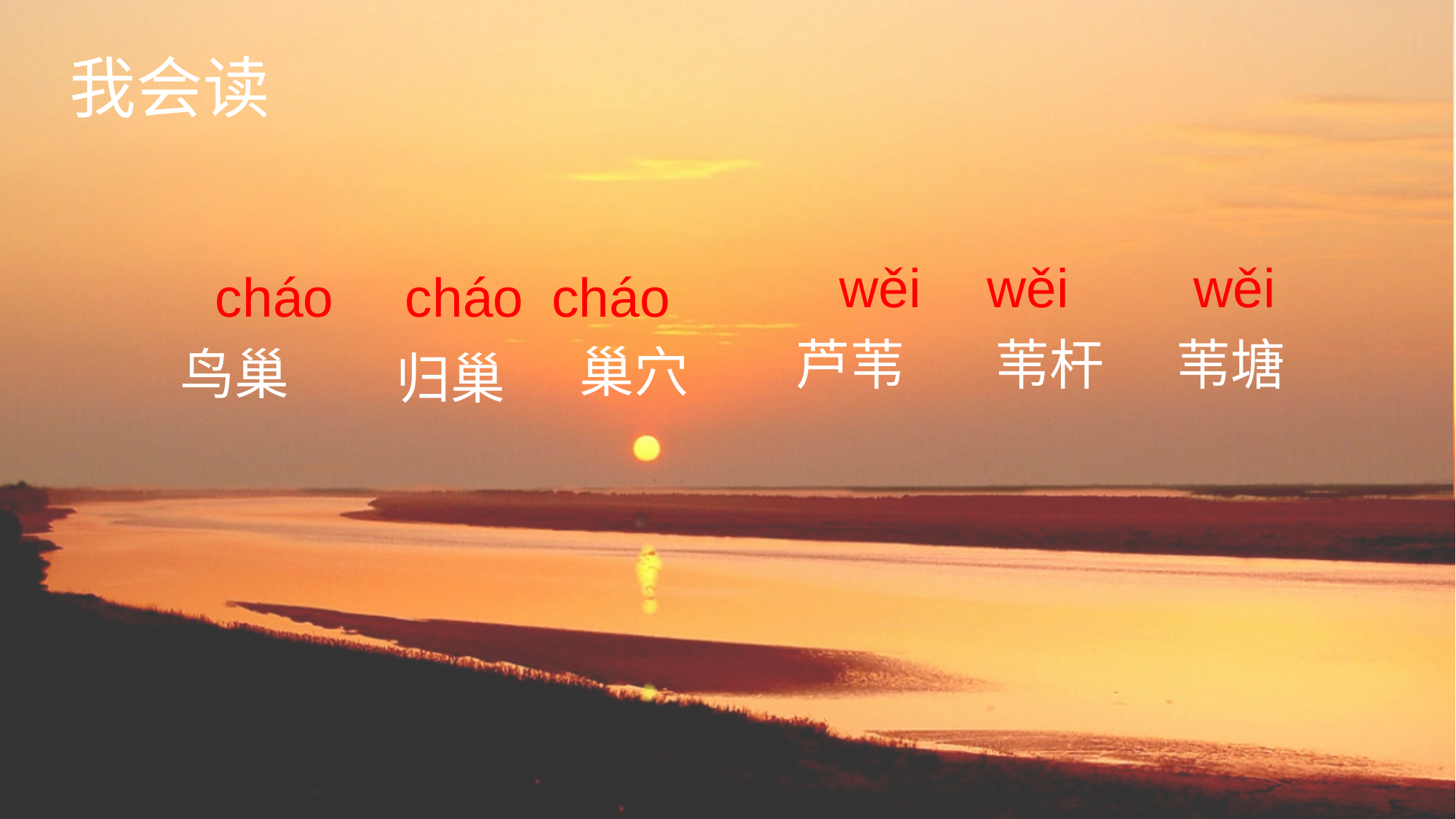

我会读
wěi
wěi
wěi
cháo
cháo
cháo
芦苇
苇杆
苇塘
巢穴
鸟巢
归巢